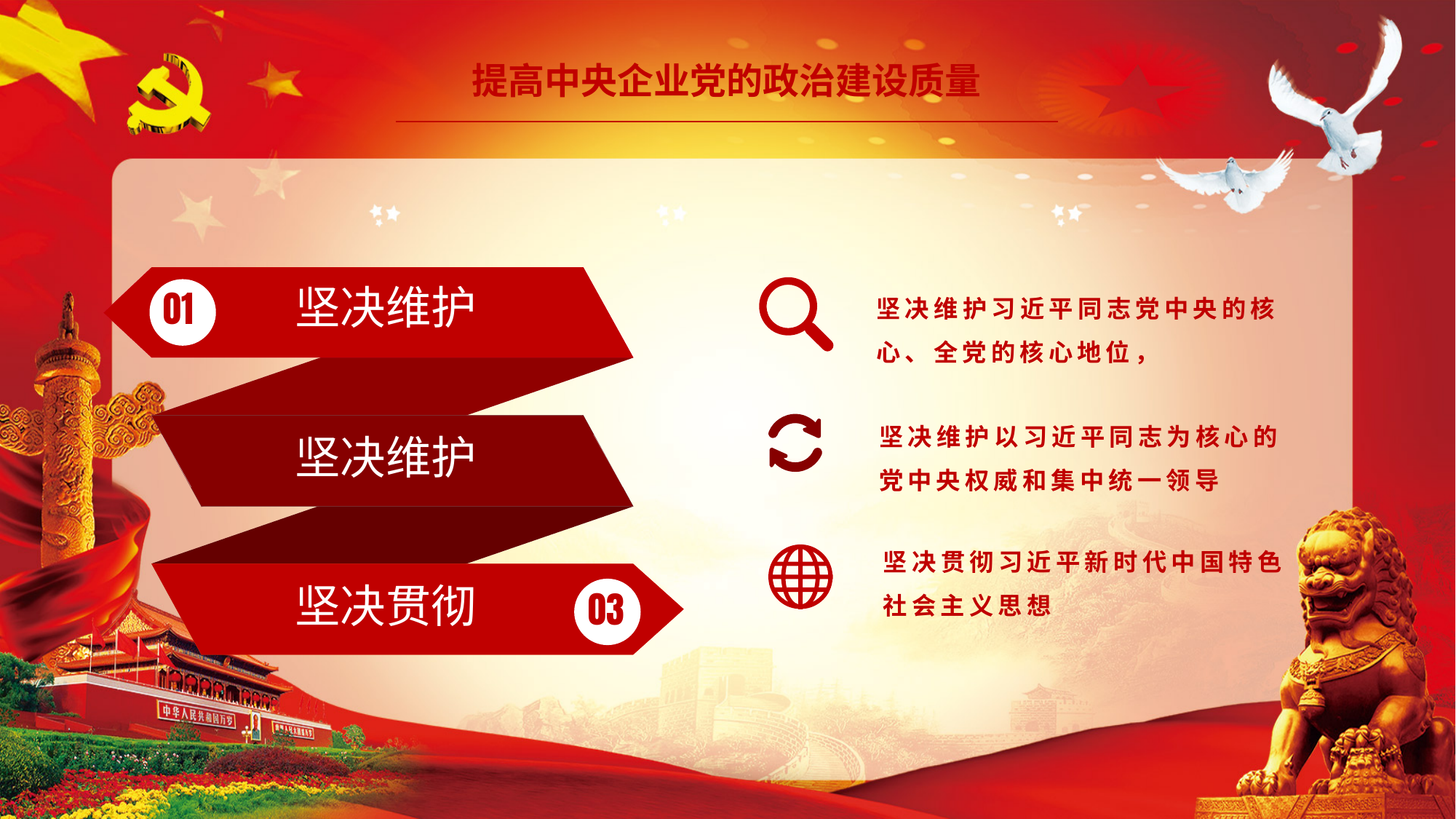

提高中央企业党的政治建设质量

坚决维护

01

坚决维护

坚决贯彻

03
坚决维护习近平同志党中央的核心、全党的核心地位，

坚决维护以习近平同志为核心的党中央权威和集中统一领导

坚决贯彻习近平新时代中国特色社会主义思想